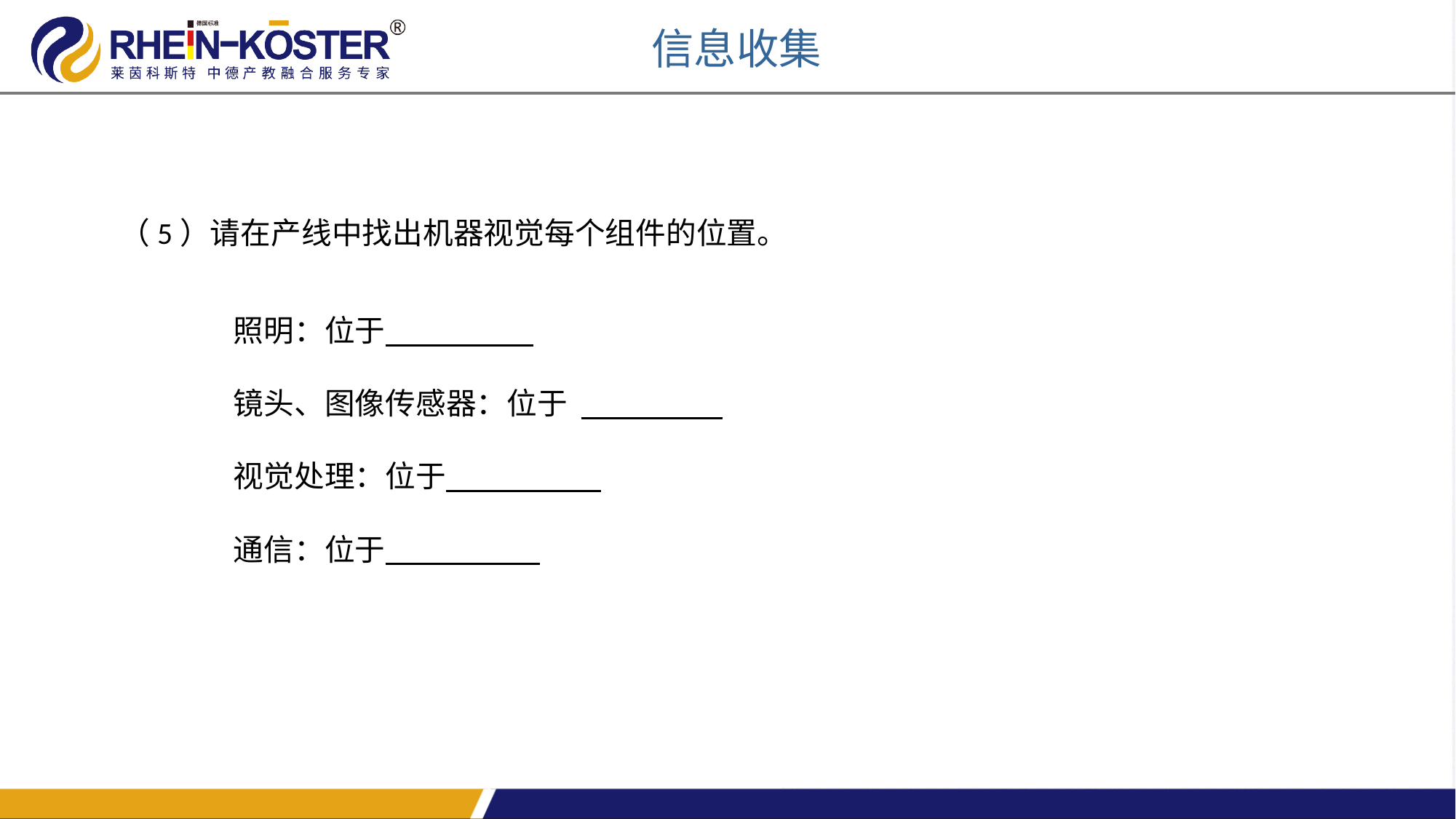

信息收集
（5）请在产线中找出机器视觉每个组件的位置。
照明：位于
镜头、图像传感器：位于
视觉处理：位于
通信：位于